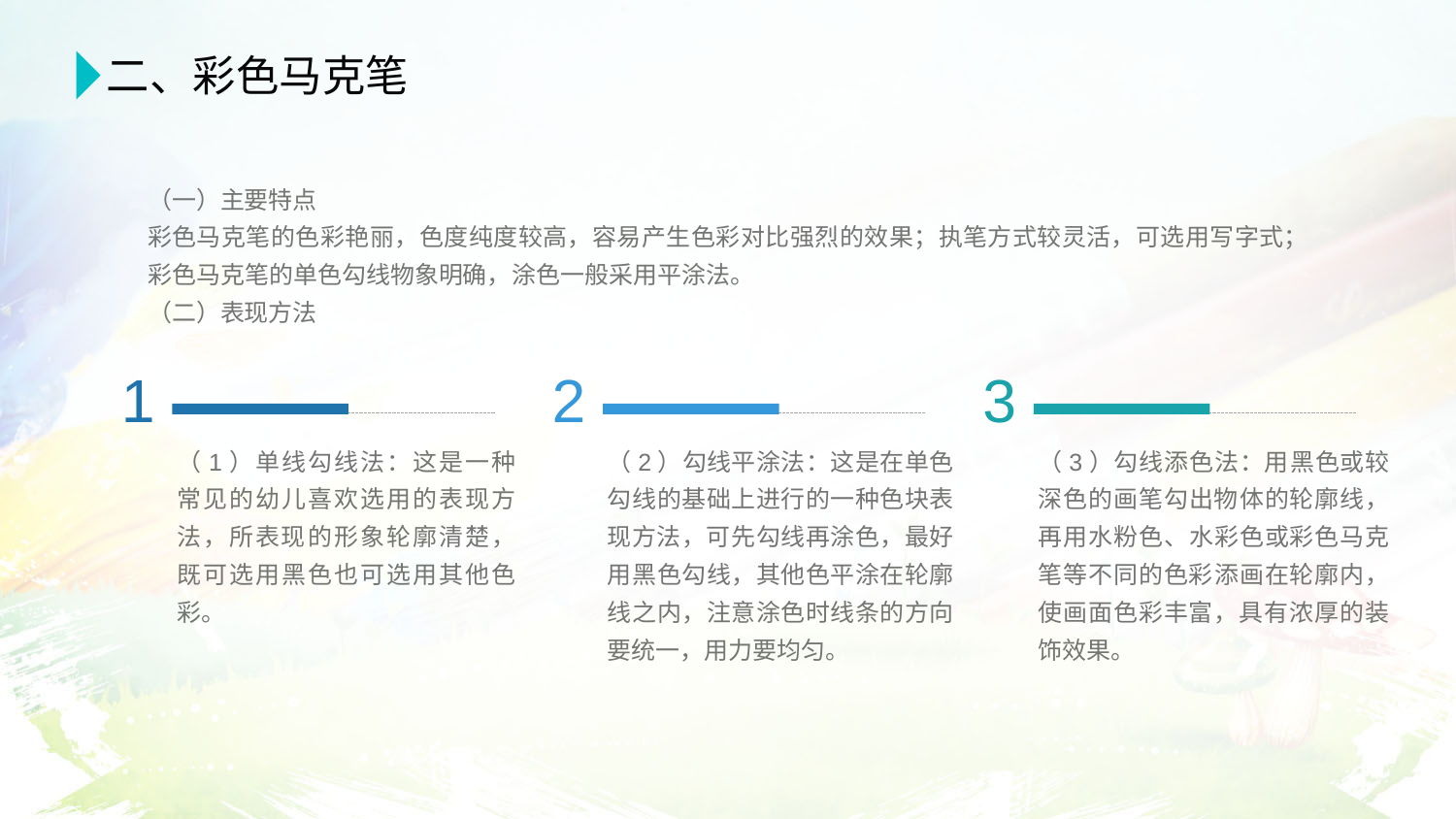

二、彩色马克笔

（一）主要特点
彩色马克笔的色彩艳丽，色度纯度较高，容易产生色彩对比强烈的效果；执笔方式较灵活，可选用写字式；彩色马克笔的单色勾线物象明确，涂色一般采用平涂法。
（二）表现方法
1
2
3

（1）单线勾线法：这是一种常见的幼儿喜欢选用的表现方法，所表现的形象轮廓清楚，既可选用黑色也可选用其他色彩。
（2）勾线平涂法：这是在单色勾线的基础上进行的一种色块表现方法，可先勾线再涂色，最好用黑色勾线，其他色平涂在轮廓线之内，注意涂色时线条的方向要统一，用力要均匀。
（3）勾线添色法：用黑色或较深色的画笔勾出物体的轮廓线，再用水粉色、水彩色或彩色马克笔等不同的色彩添画在轮廓内，使画面色彩丰富，具有浓厚的装饰效果。